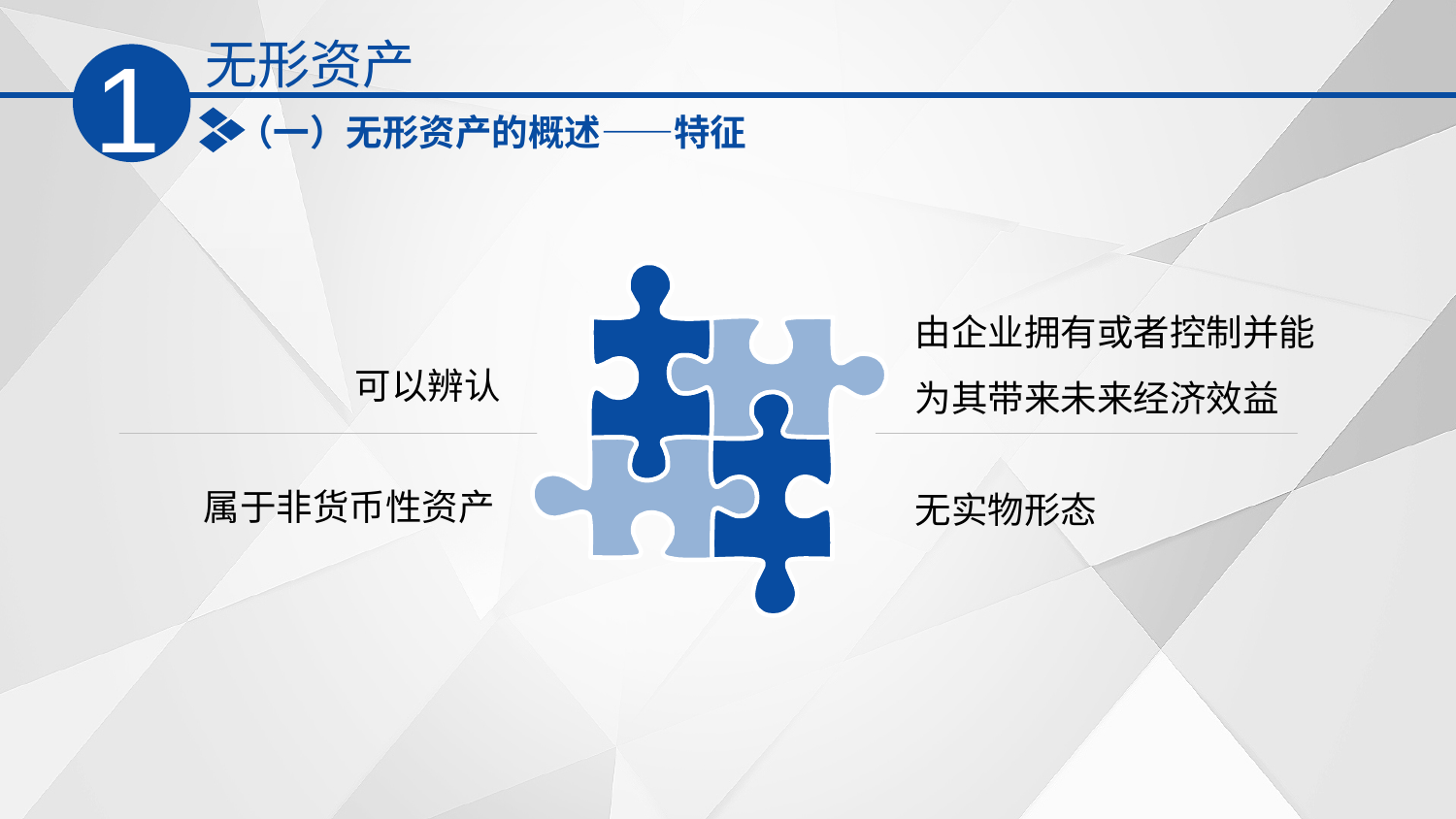

无形资产
1

（一）无形资产的概述——特征

由企业拥有或者控制并能
为其带来未来经济效益
可以辨认
属于非货币性资产
无实物形态